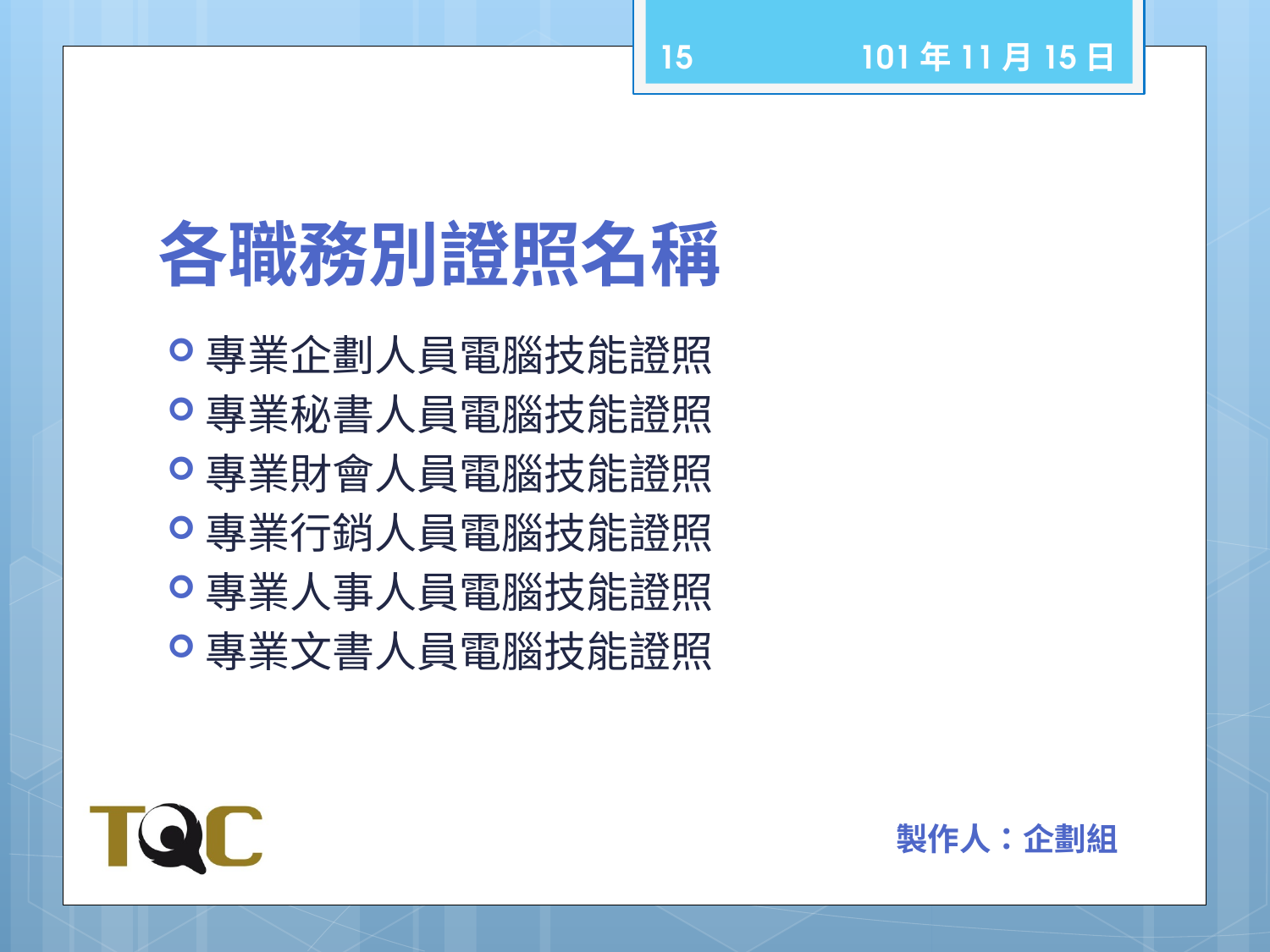

15
101年11月15日
# 各職務別證照名稱
專業企劃人員電腦技能證照
專業秘書人員電腦技能證照
專業財會人員電腦技能證照
專業行銷人員電腦技能證照
專業人事人員電腦技能證照
專業文書人員電腦技能證照
製作人：企劃組